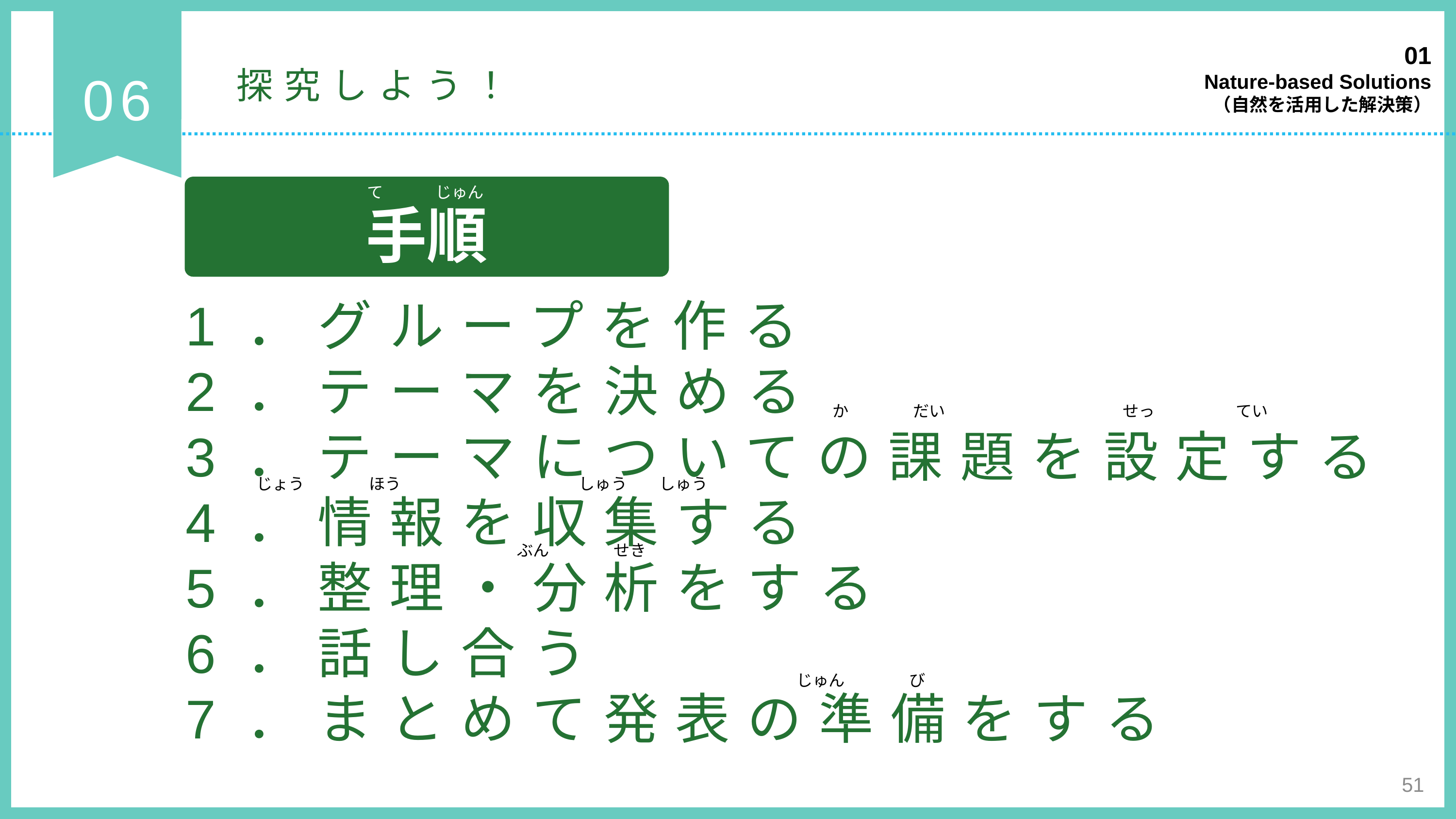

01
Nature-based Solutions
（自然を活用した解決策）
06
探究しよう！

手順
て　　　 じゅん
1．グループを作る
2．テーマを決める
3．テーマについての課題を設定する
4．情報を収集する
5．整理・分析をする
6．話し合う
7．まとめて発表の準備をする
か　　　　だい　　　　　　　　　　　せっ　　　　　てい
じょう　　　　ほう　　　　　　　　　　　しゅう　　しゅう
ぶん　　　　せき
じゅん　　　　び
51